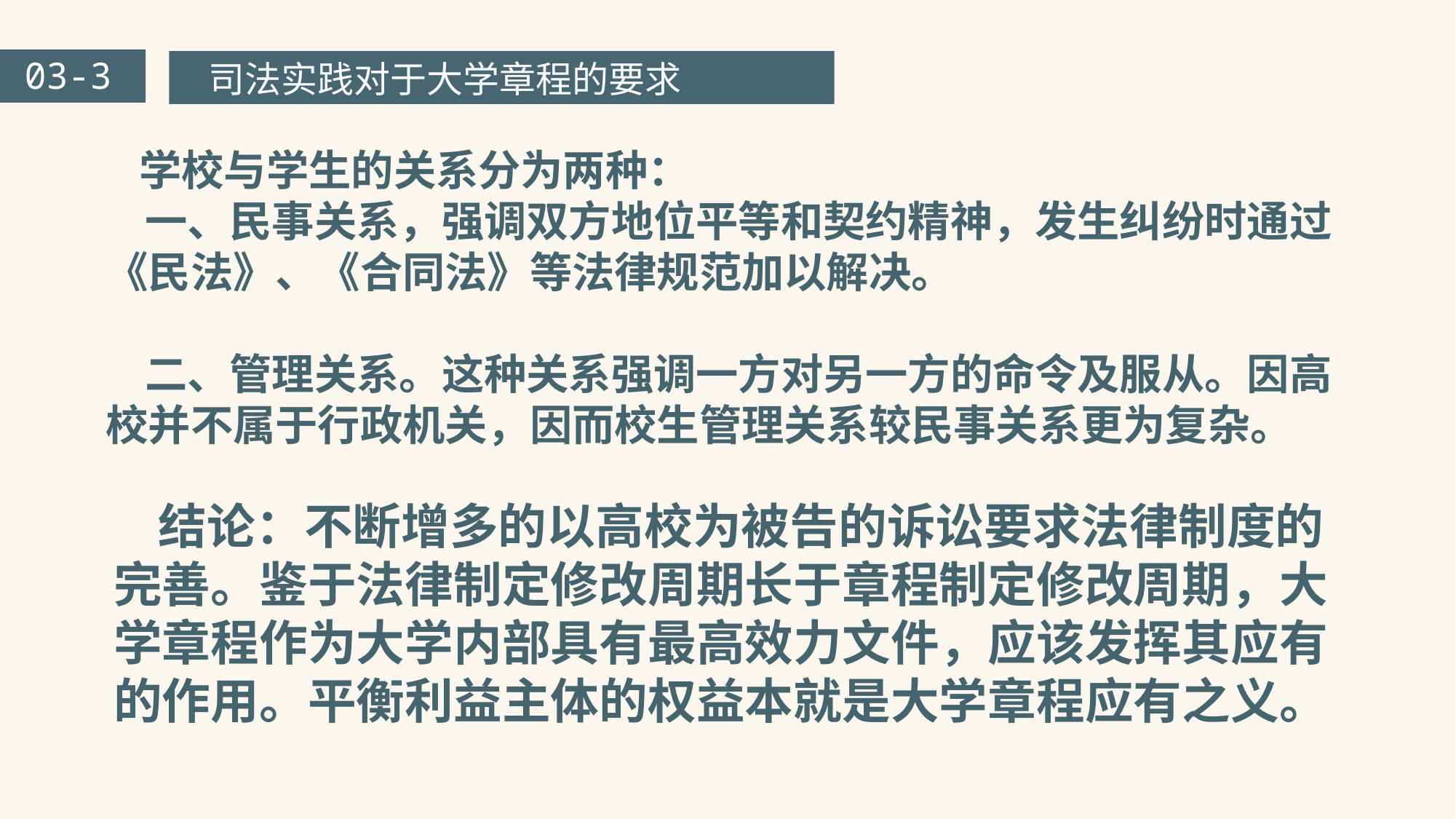

03-3

司法实践对于大学章程的要求
   学校与学生的关系分为两种：
   一、民事关系，强调双方地位平等和契约精神，发生纠纷时通过《民法》、《合同法》等法律规范加以解决。

   二、管理关系。这种关系强调一方对另一方的命令及服从。因高校并不属于行政机关，因而校生管理关系较民事关系更为复杂。

   结论：不断增多的以高校为被告的诉讼要求法律制度的完善。鉴于法律制定修改周期长于章程制定修改周期，大学章程作为大学内部具有最高效力文件，应该发挥其应有的作用。平衡利益主体的权益本就是大学章程应有之义。